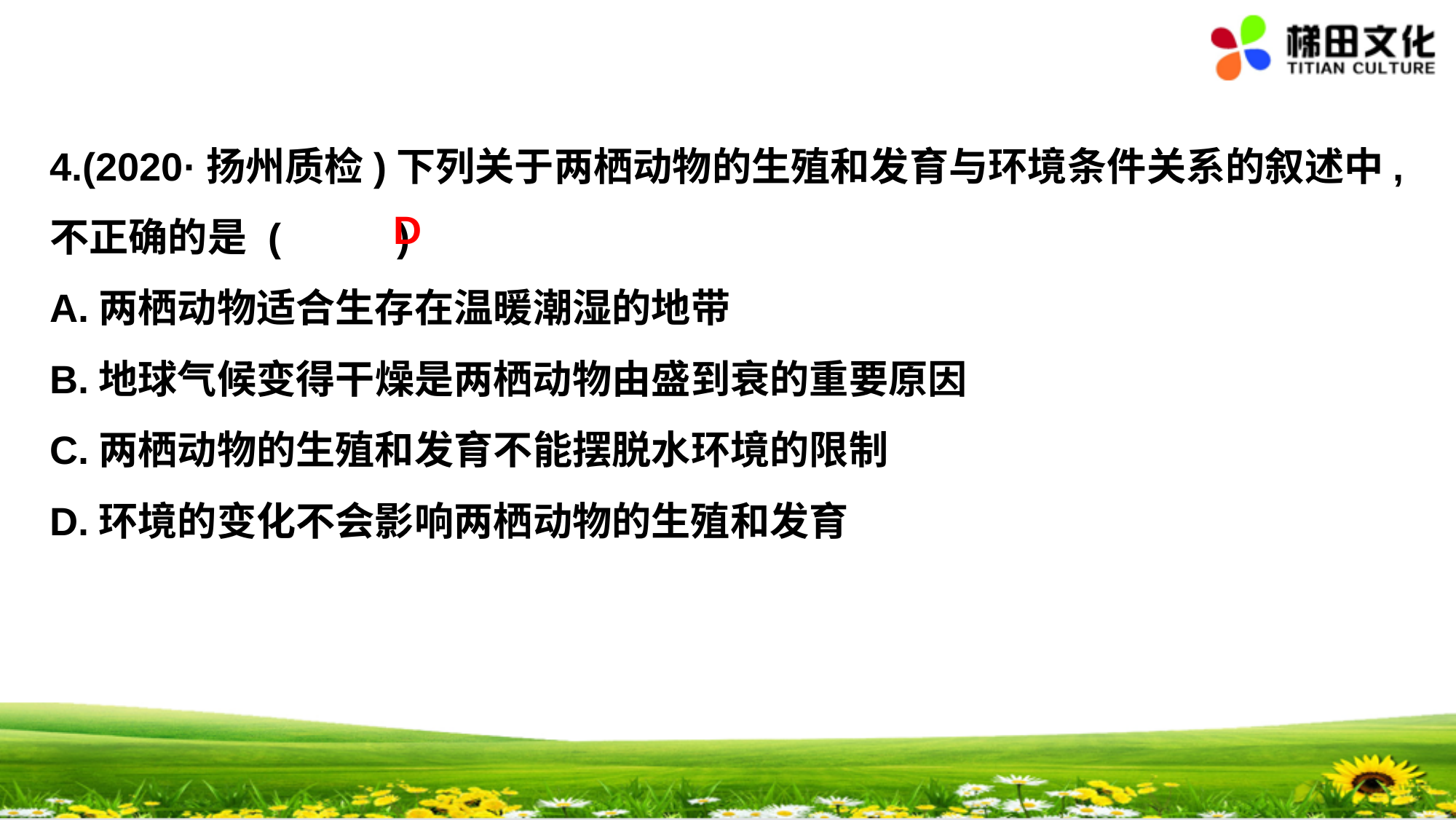

4.(2020·扬州质检)下列关于两栖动物的生殖和发育与环境条件关系的叙述中,
不正确的是	(　  　)
A.两栖动物适合生存在温暖潮湿的地带
B.地球气候变得干燥是两栖动物由盛到衰的重要原因
C.两栖动物的生殖和发育不能摆脱水环境的限制
D.环境的变化不会影响两栖动物的生殖和发育
D